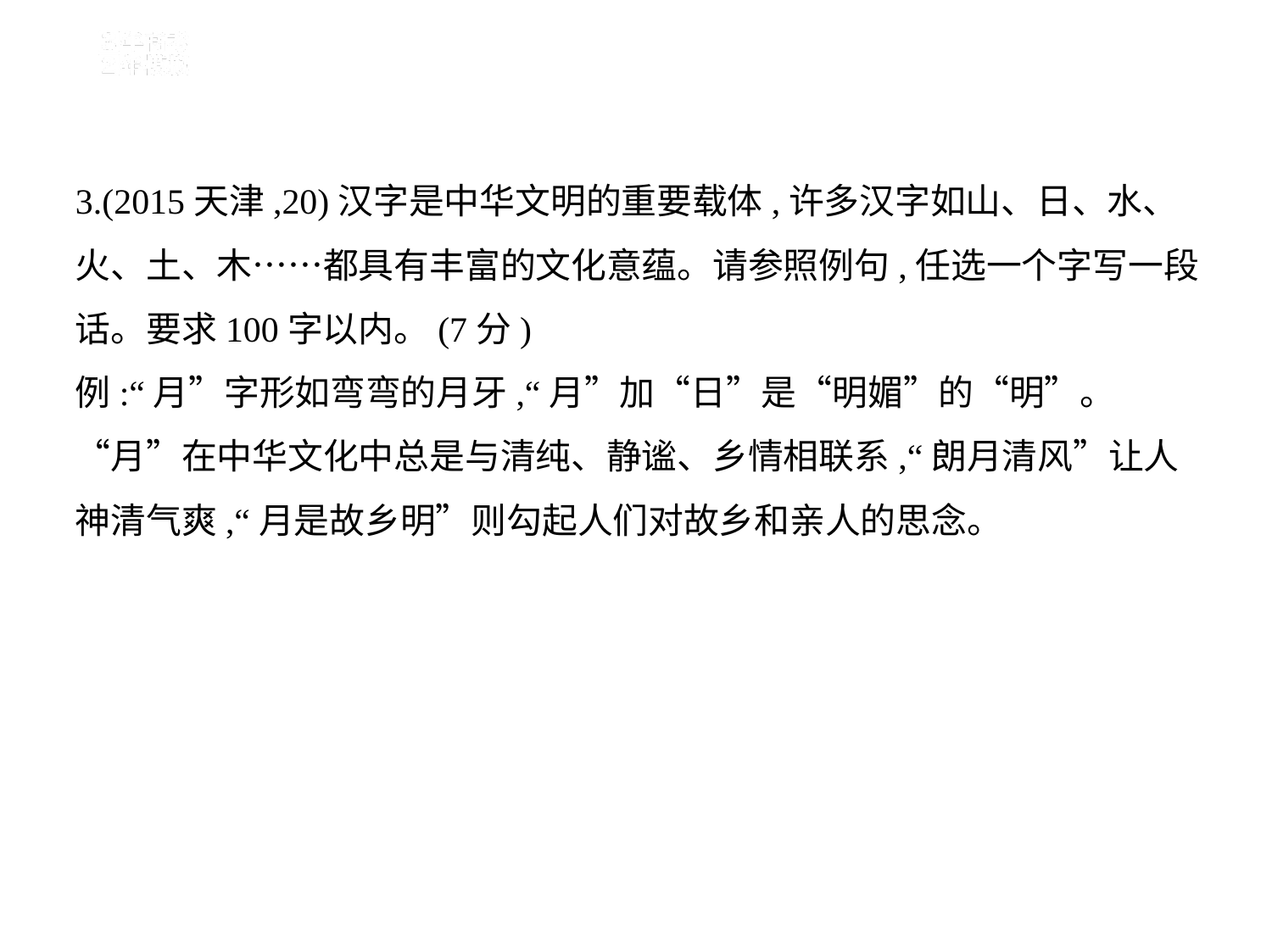

3.(2015天津,20)汉字是中华文明的重要载体,许多汉字如山、日、水、
火、土、木……都具有丰富的文化意蕴。请参照例句,任选一个字写一段
话。要求100字以内。(7分)
例:“月”字形如弯弯的月牙,“月”加“日”是“明媚”的“明”。
“月”在中华文化中总是与清纯、静谧、乡情相联系,“朗月清风”让人
神清气爽,“月是故乡明”则勾起人们对故乡和亲人的思念。